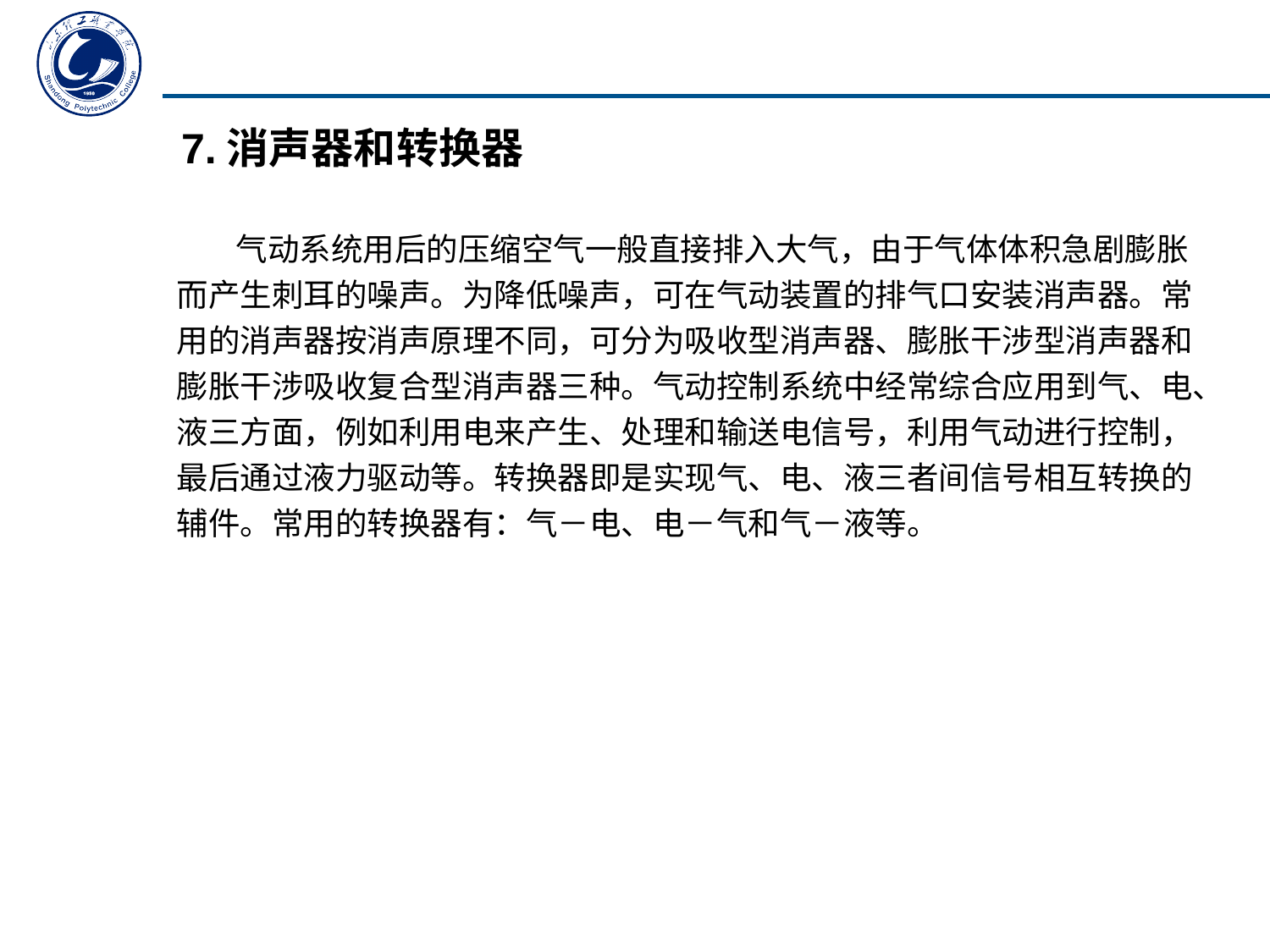

7.消声器和转换器
 　 气动系统用后的压缩空气一般直接排入大气，由于气体体积急剧膨胀而产生刺耳的噪声。为降低噪声，可在气动装置的排气口安装消声器。常用的消声器按消声原理不同，可分为吸收型消声器、膨胀干涉型消声器和膨胀干涉吸收复合型消声器三种。气动控制系统中经常综合应用到气、电、液三方面，例如利用电来产生、处理和输送电信号，利用气动进行控制，最后通过液力驱动等。转换器即是实现气、电、液三者间信号相互转换的辅件。常用的转换器有：气－电、电－气和气－液等。